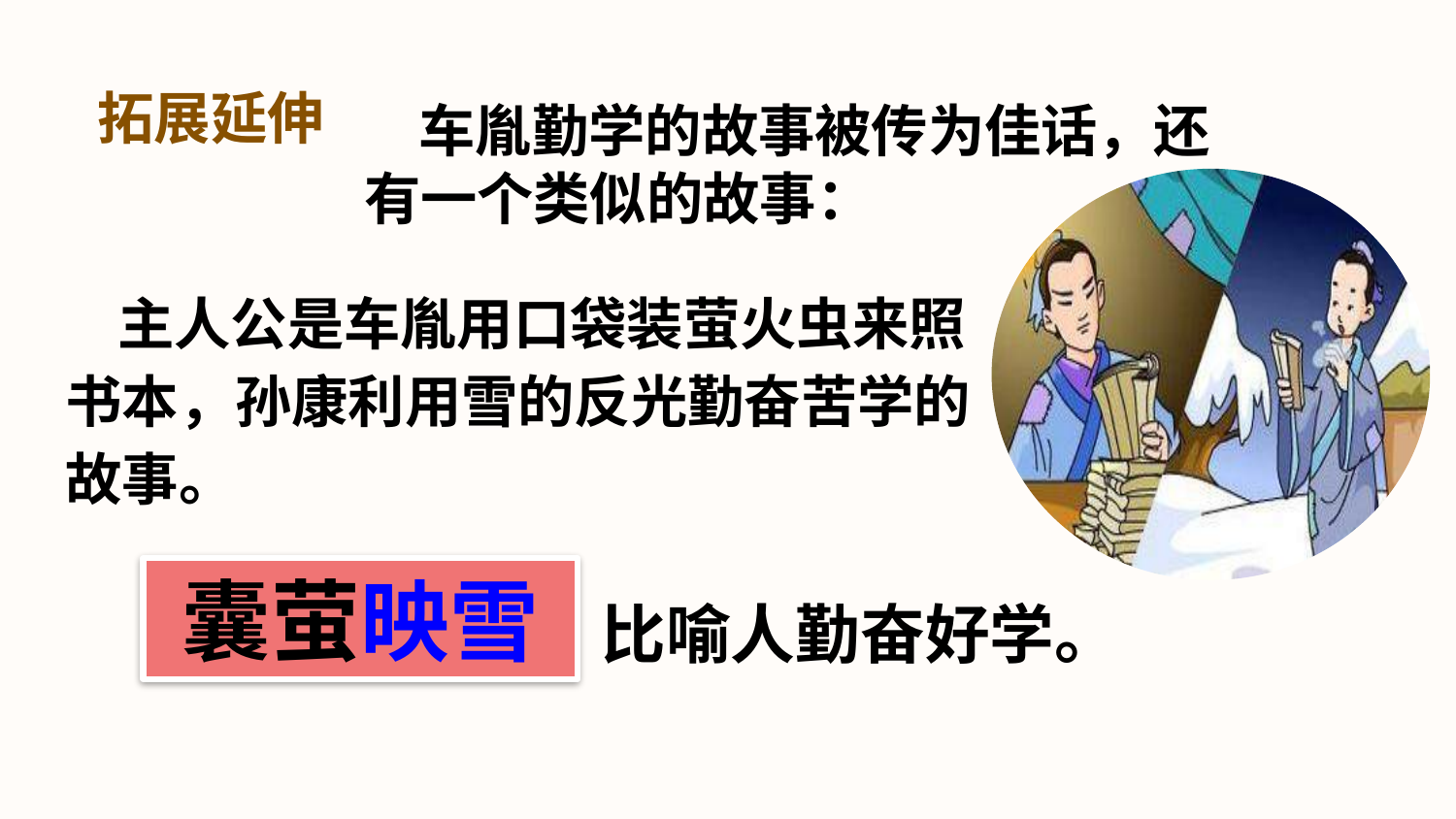

拓展延伸
    车胤勤学的故事被传为佳话，还有一个类似的故事：

   主人公是车胤用口袋装萤火虫来照书本，孙康利用雪的反光勤奋苦学的故事。
囊萤映雪
比喻人勤奋好学。